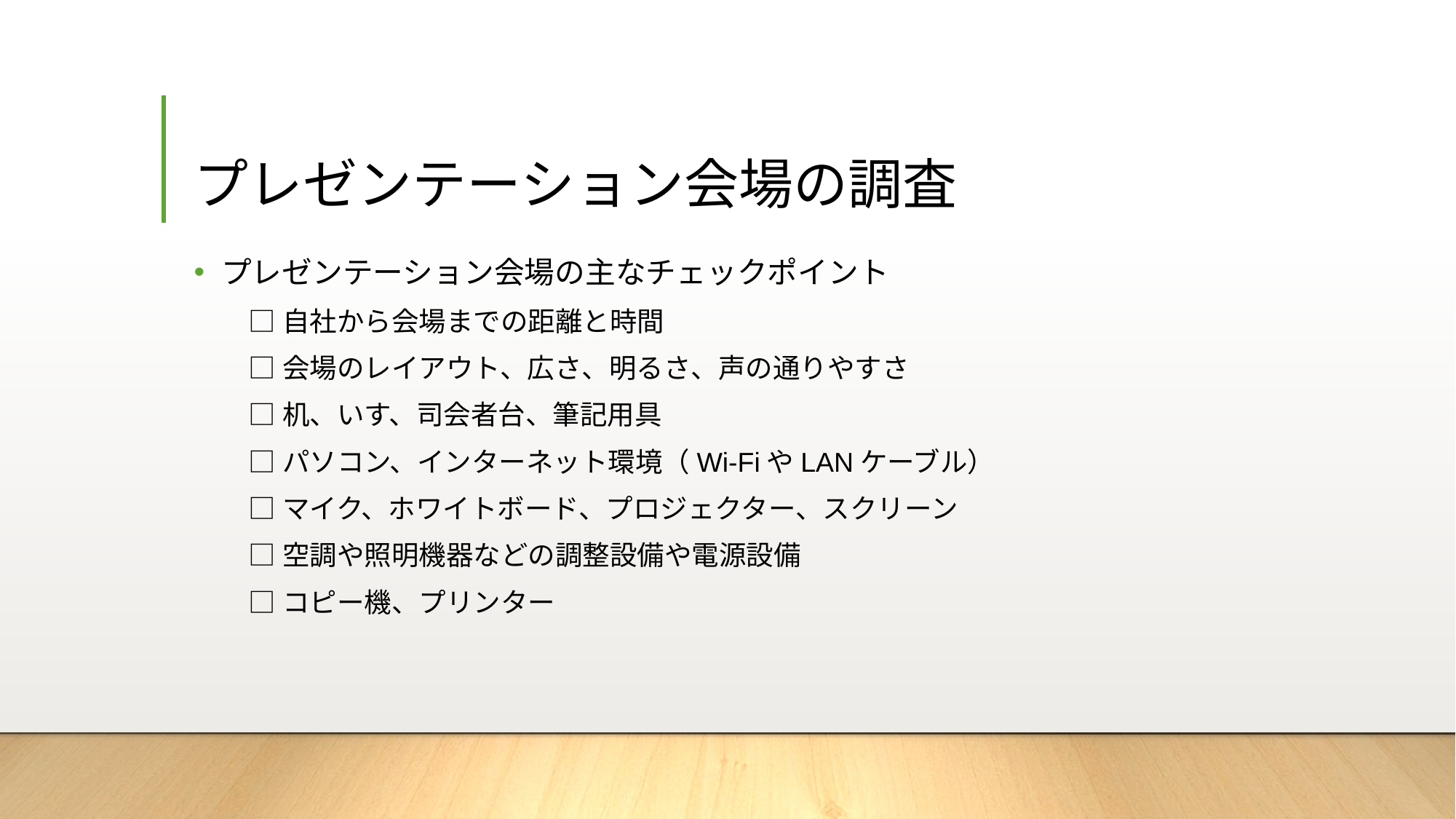

# プレゼンテーション会場の調査
プレゼンテーション会場の主なチェックポイント
□自社から会場までの距離と時間
□会場のレイアウト、広さ、明るさ、声の通りやすさ
□机、いす、司会者台、筆記用具
□パソコン、インターネット環境（Wi-FiやLANケーブル）
□マイク、ホワイトボード、プロジェクター、スクリーン
□空調や照明機器などの調整設備や電源設備
□コピー機、プリンター